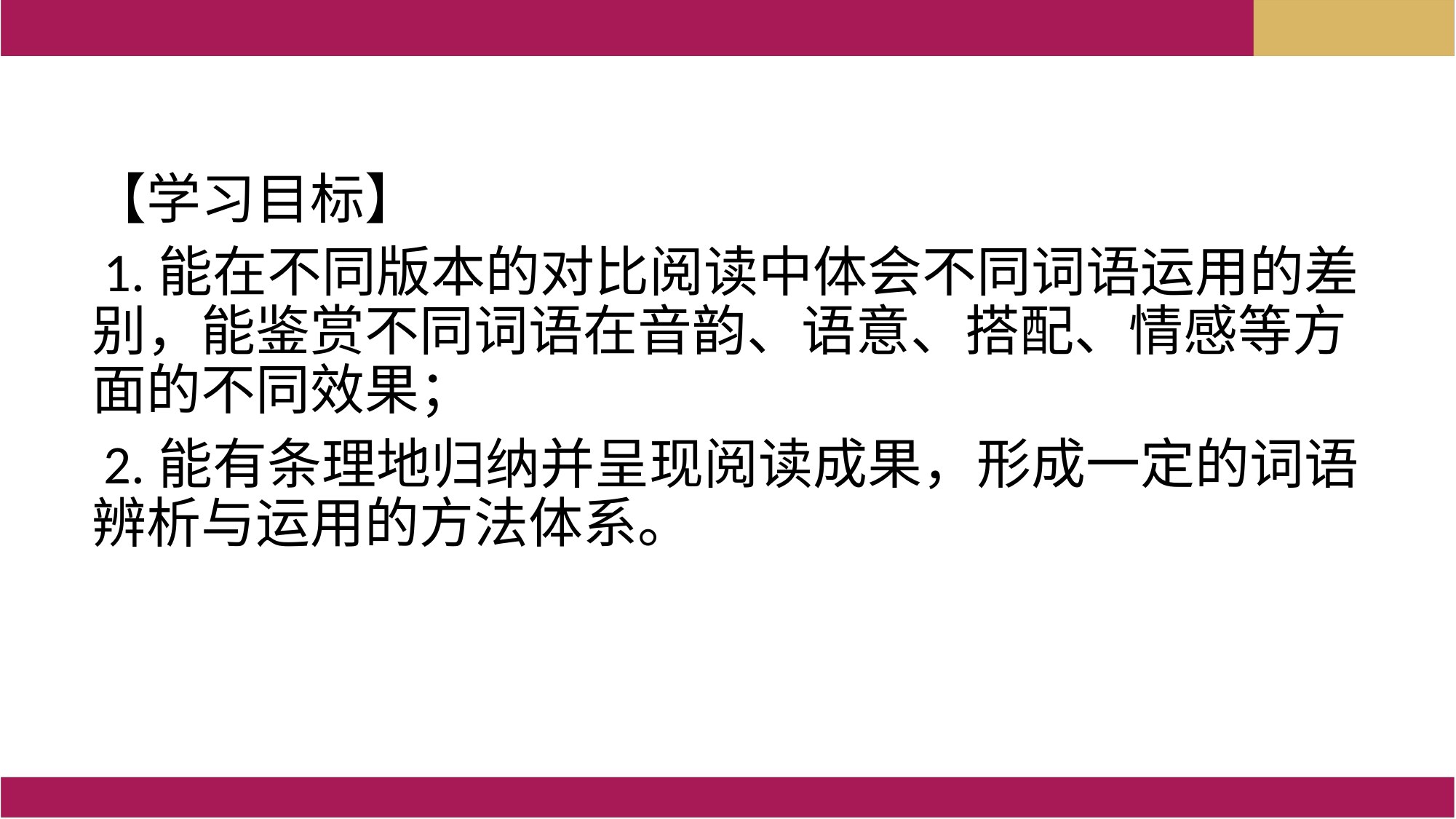

【学习目标】
 1.能在不同版本的对比阅读中体会不同词语运用的差别，能鉴赏不同词语在音韵、语意、搭配、情感等方面的不同效果；
 2.能有条理地归纳并呈现阅读成果，形成一定的词语辨析与运用的方法体系。